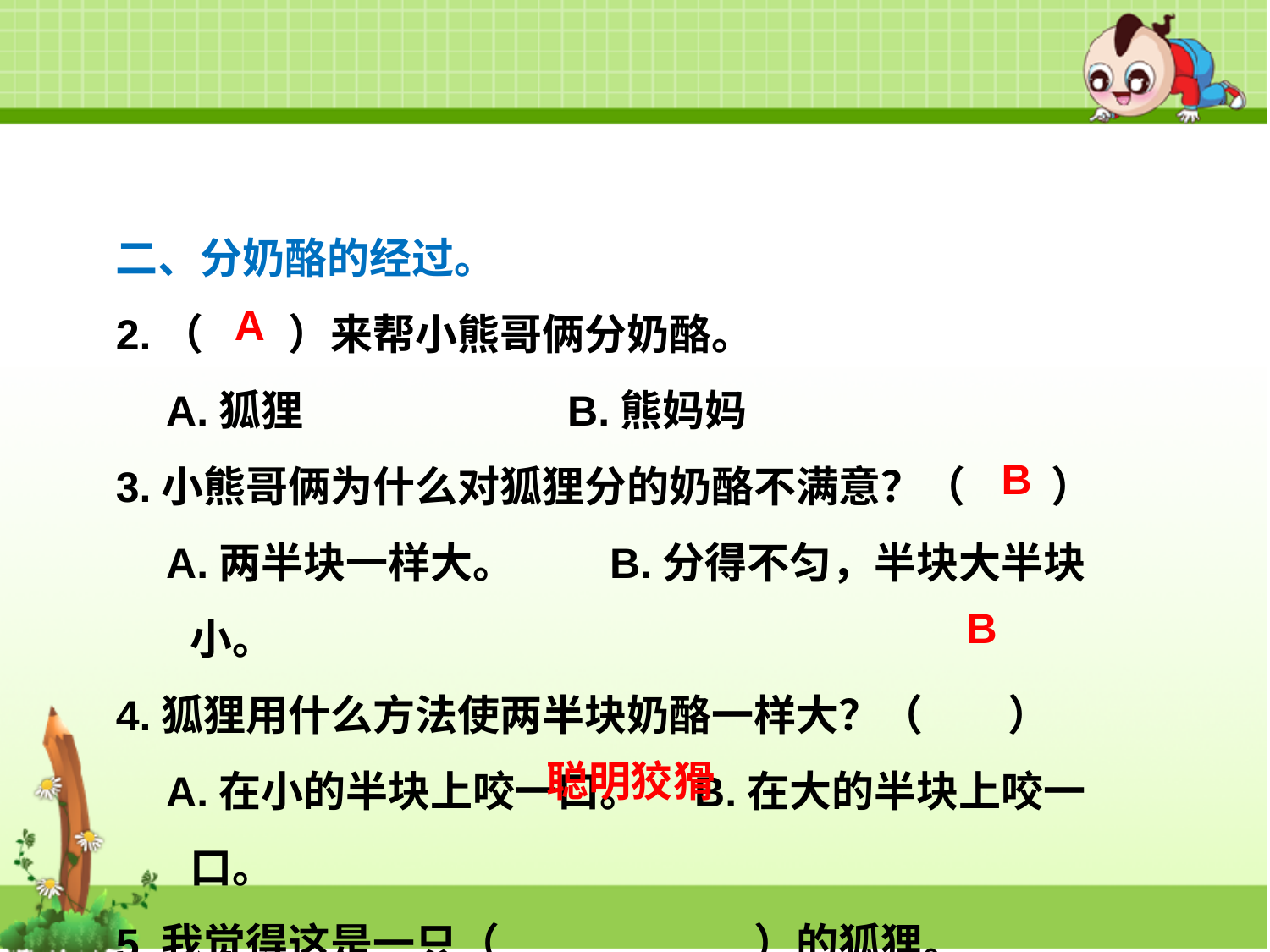

二、分奶酪的经过。
2.（　　）来帮小熊哥俩分奶酪。
A.狐狸　　　　　　B.熊妈妈
3.小熊哥俩为什么对狐狸分的奶酪不满意？（　　）
A.两半块一样大。　　B.分得不匀，半块大半块小。
4.狐狸用什么方法使两半块奶酪一样大？（　　）
A.在小的半块上咬一口。　B.在大的半块上咬一口。
5.我觉得这是一只（　　　　　　）的狐狸。
A
B
B
聪明狡猾